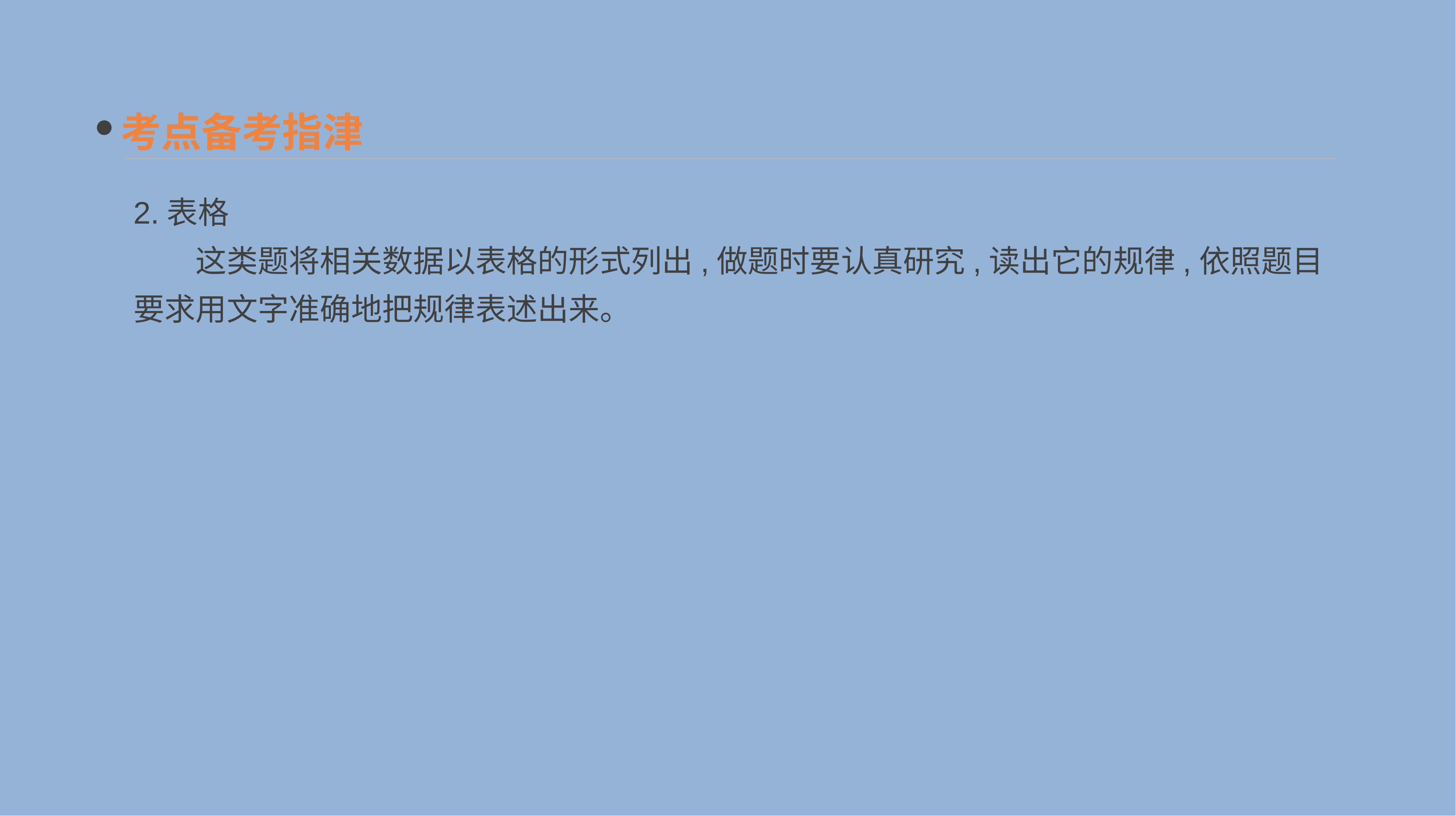

考点备考指津

2.表格
　　这类题将相关数据以表格的形式列出,做题时要认真研究,读出它的规律,依照题目要求用文字准确地把规律表述出来。